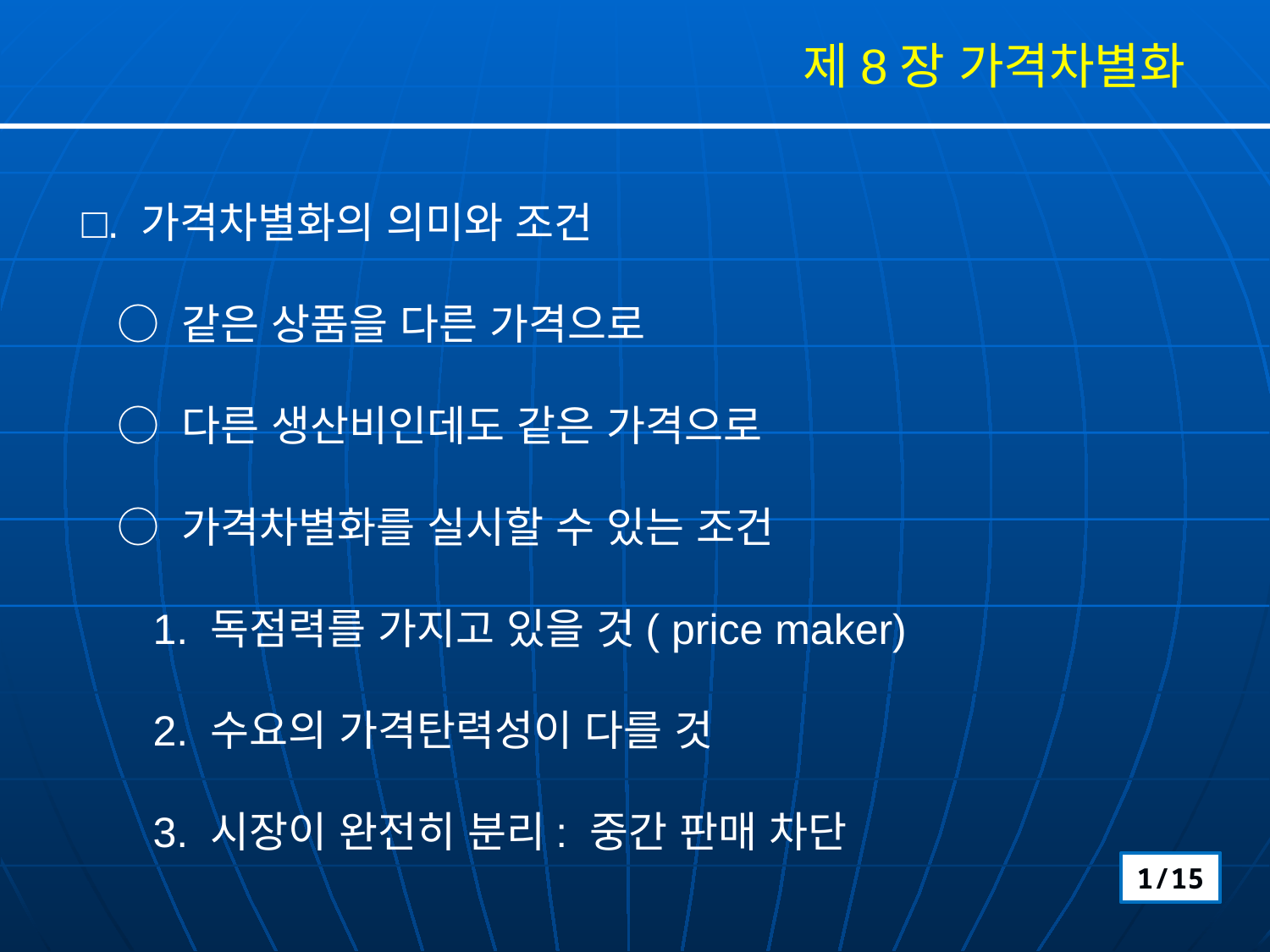

제8장 가격차별화

□. 가격차별화의 의미와 조건
   ○ 같은 상품을 다른 가격으로
   ○ 다른 생산비인데도 같은 가격으로
   ○ 가격차별화를 실시할 수 있는 조건
      1. 독점력를 가지고 있을 것( price maker)
      2. 수요의 가격탄력성이 다를 것
      3. 시장이 완전히 분리: 중간 판매 차단
1/15